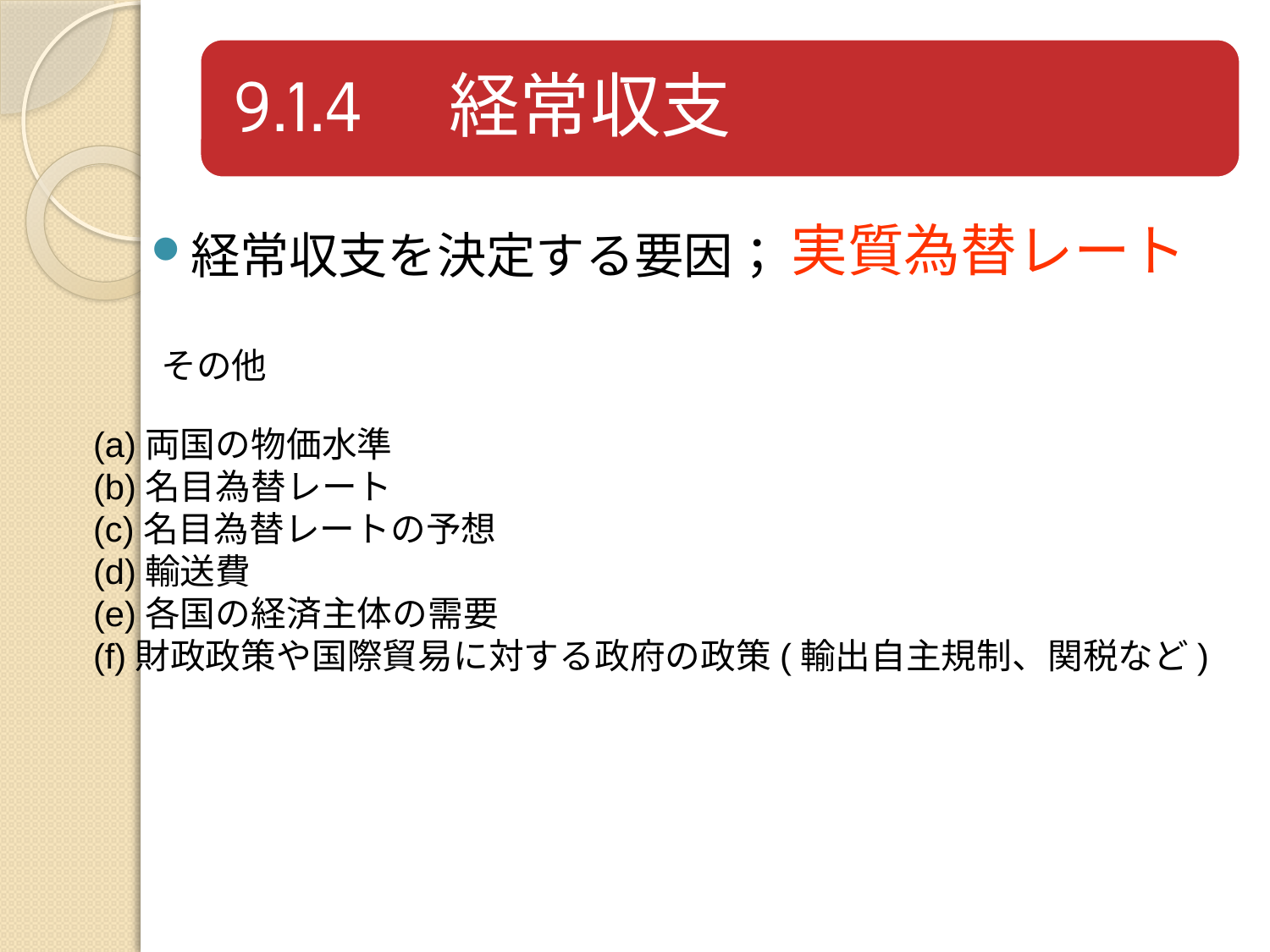

9.1.4　経常収支
実質為替レート
経常収支を決定する要因；
その他
(a)両国の物価水準
(b)名目為替レート
(c)名目為替レートの予想
(d)輸送費
(e)各国の経済主体の需要
(f)財政政策や国際貿易に対する政府の政策(輸出自主規制、関税など)